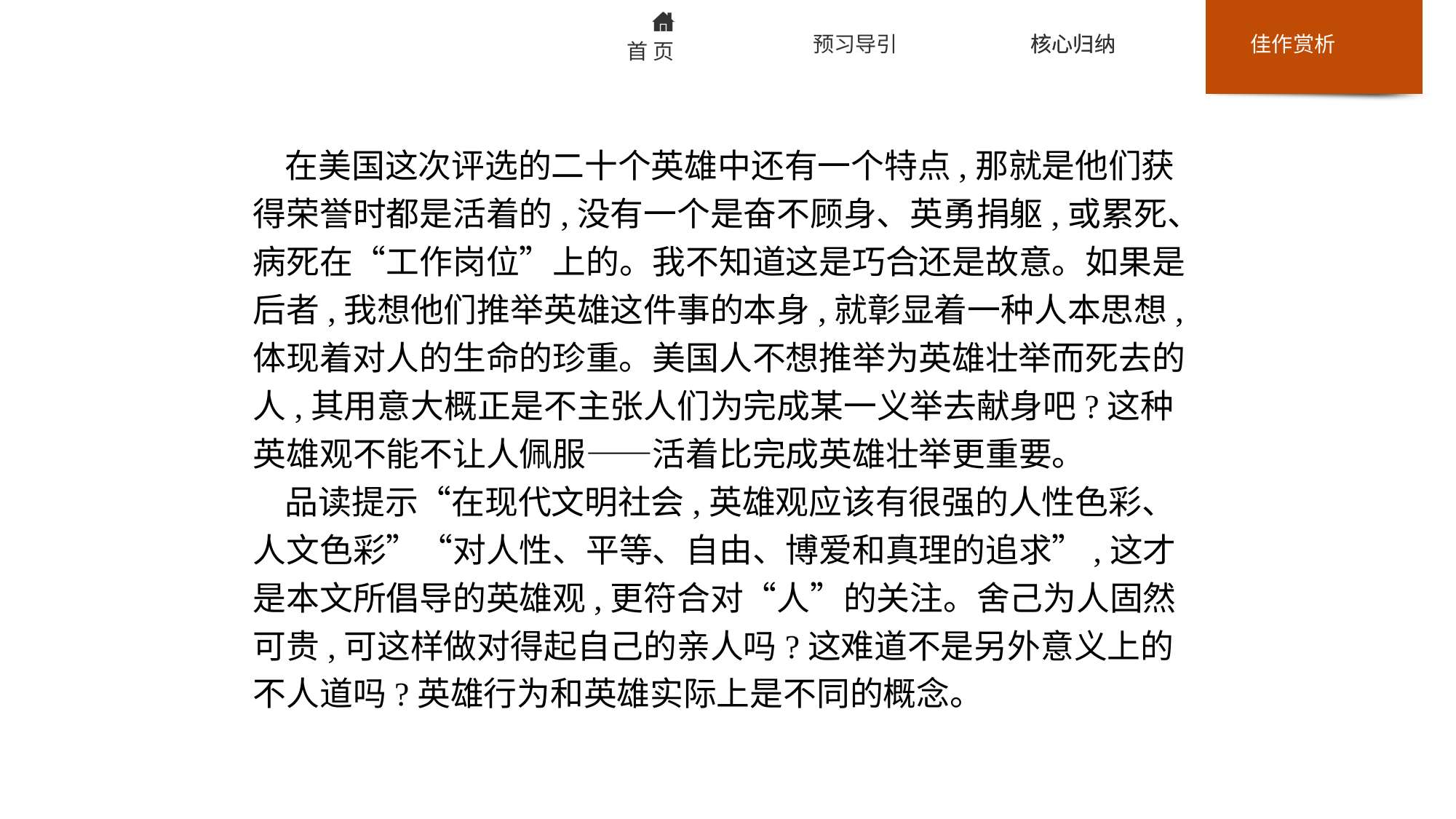

在美国这次评选的二十个英雄中还有一个特点,那就是他们获得荣誉时都是活着的,没有一个是奋不顾身、英勇捐躯,或累死、病死在“工作岗位”上的。我不知道这是巧合还是故意。如果是后者,我想他们推举英雄这件事的本身,就彰显着一种人本思想,体现着对人的生命的珍重。美国人不想推举为英雄壮举而死去的人,其用意大概正是不主张人们为完成某一义举去献身吧?这种英雄观不能不让人佩服——活着比完成英雄壮举更重要。
品读提示“在现代文明社会,英雄观应该有很强的人性色彩、人文色彩”“对人性、平等、自由、博爱和真理的追求”,这才是本文所倡导的英雄观,更符合对“人”的关注。舍己为人固然可贵,可这样做对得起自己的亲人吗?这难道不是另外意义上的不人道吗?英雄行为和英雄实际上是不同的概念。